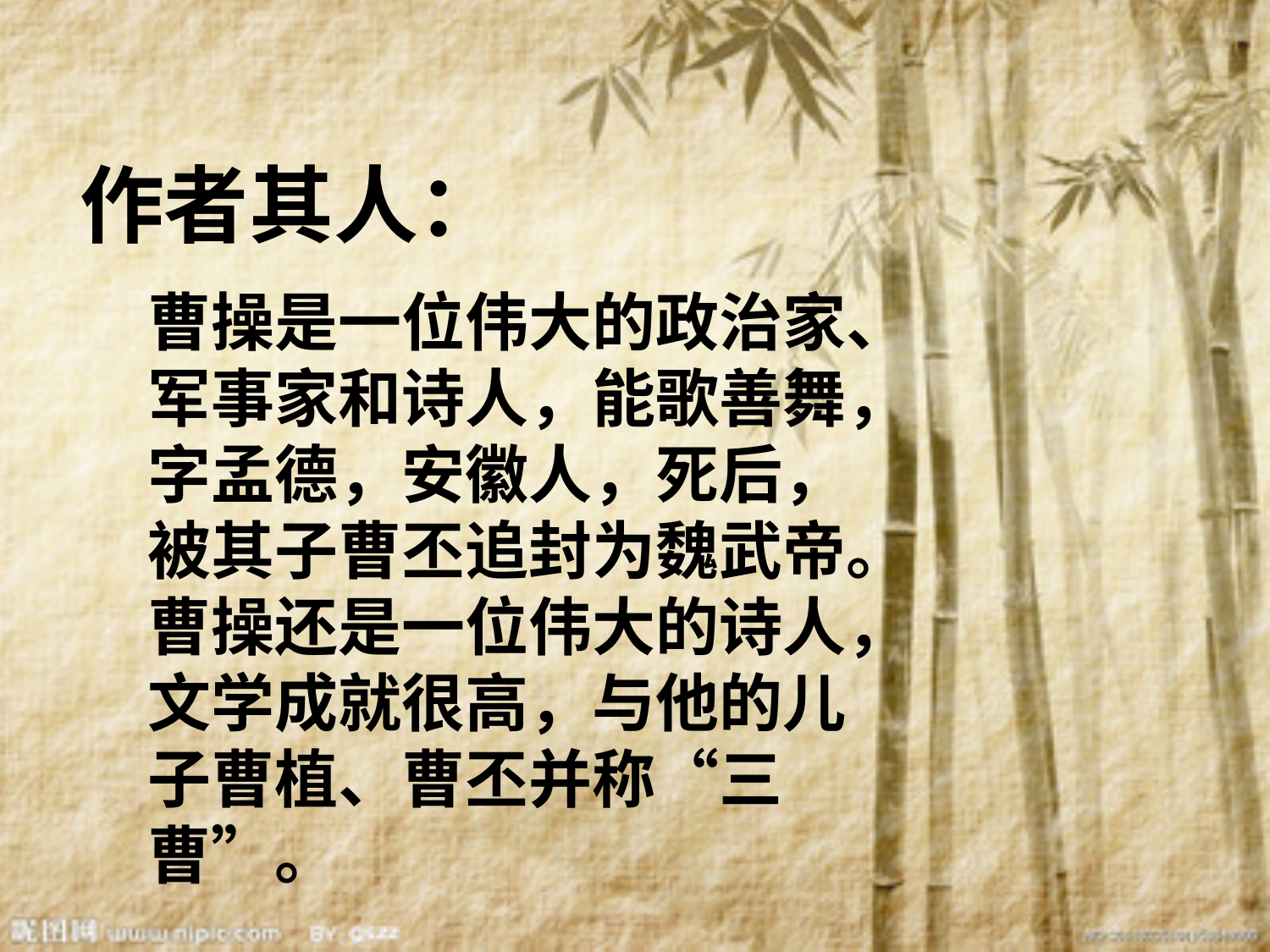

作者其人：
曹操是一位伟大的政治家、军事家和诗人，能歌善舞，字孟德，安徽人，死后，被其子曹丕追封为魏武帝。曹操还是一位伟大的诗人，文学成就很高，与他的儿子曹植、曹丕并称“三曹”。